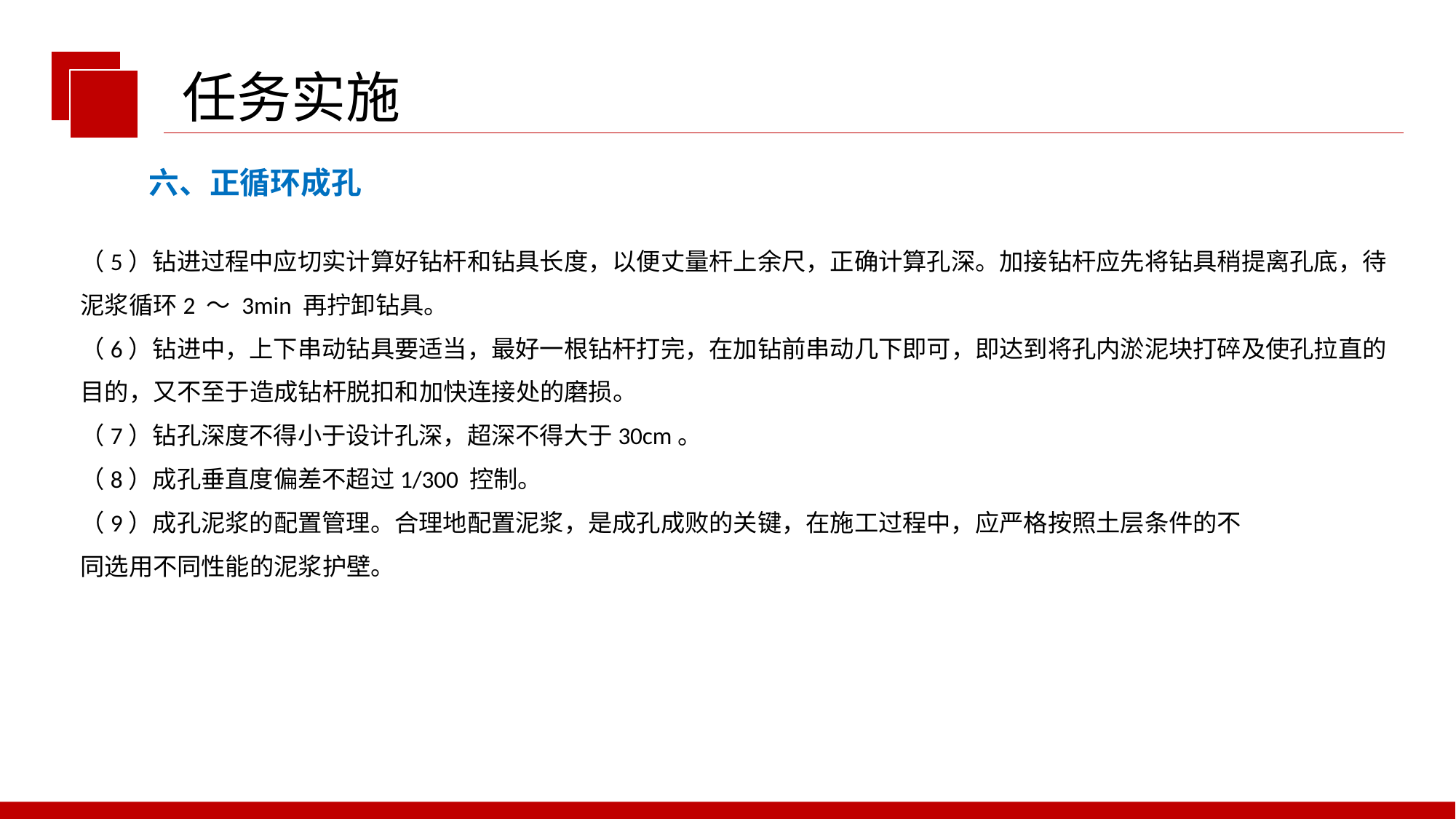

任务实施
六、正循环成孔
（5）钻进过程中应切实计算好钻杆和钻具长度，以便丈量杆上余尺，正确计算孔深。加接钻杆应先将钻具稍提离孔底，待泥浆循环2 ～ 3min 再拧卸钻具。
（6）钻进中，上下串动钻具要适当，最好一根钻杆打完，在加钻前串动几下即可，即达到将孔内淤泥块打碎及使孔拉直的目的，又不至于造成钻杆脱扣和加快连接处的磨损。
（7）钻孔深度不得小于设计孔深，超深不得大于30cm。
（8）成孔垂直度偏差不超过1/300 控制。
（9）成孔泥浆的配置管理。合理地配置泥浆，是成孔成败的关键，在施工过程中，应严格按照土层条件的不
同选用不同性能的泥浆护壁。